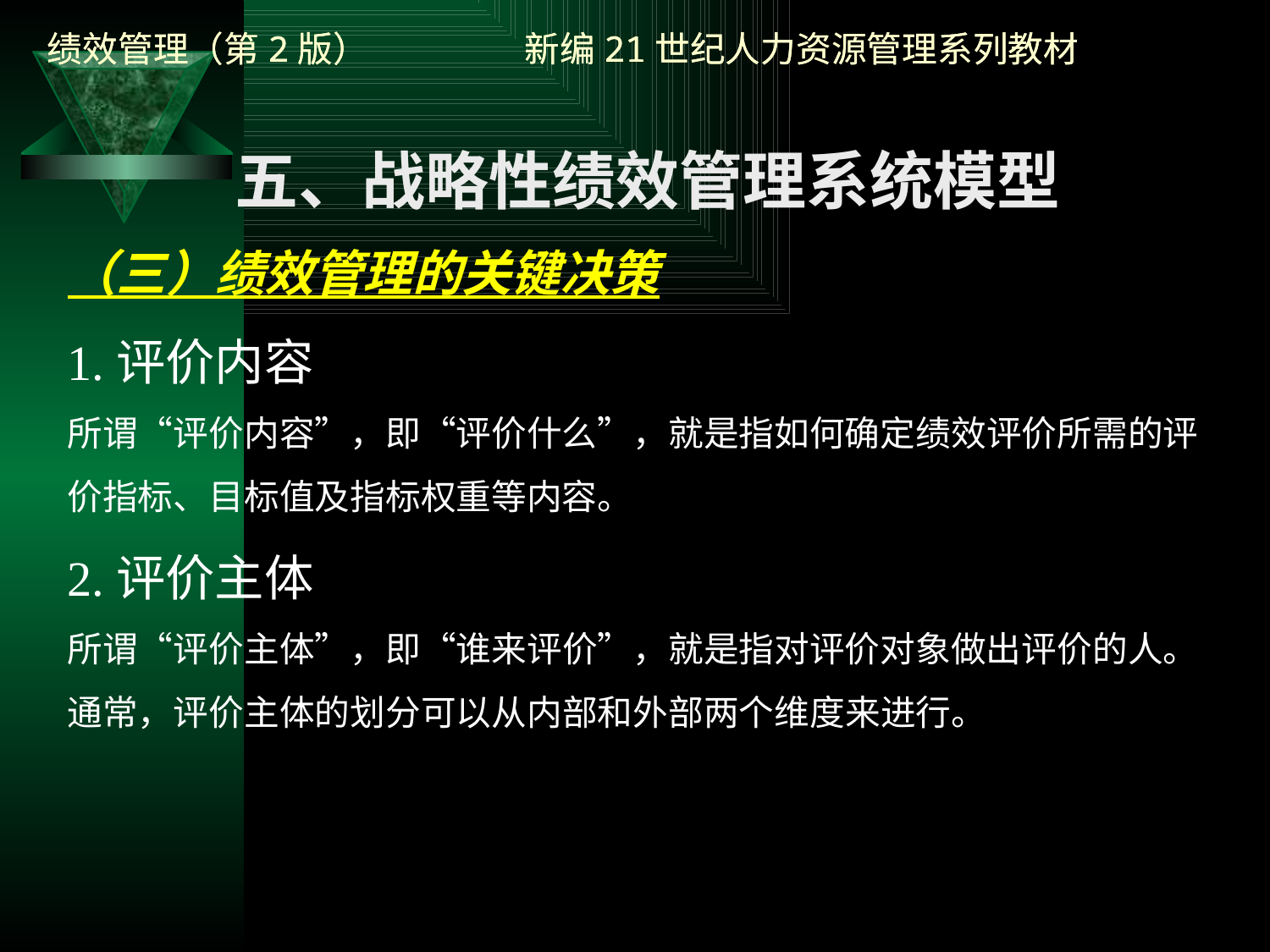

五、战略性绩效管理系统模型
（三）绩效管理的关键决策
1.评价内容
所谓“评价内容”，即“评价什么”，就是指如何确定绩效评价所需的评价指标、目标值及指标权重等内容。
2.评价主体
所谓“评价主体”，即“谁来评价”，就是指对评价对象做出评价的人。通常，评价主体的划分可以从内部和外部两个维度来进行。